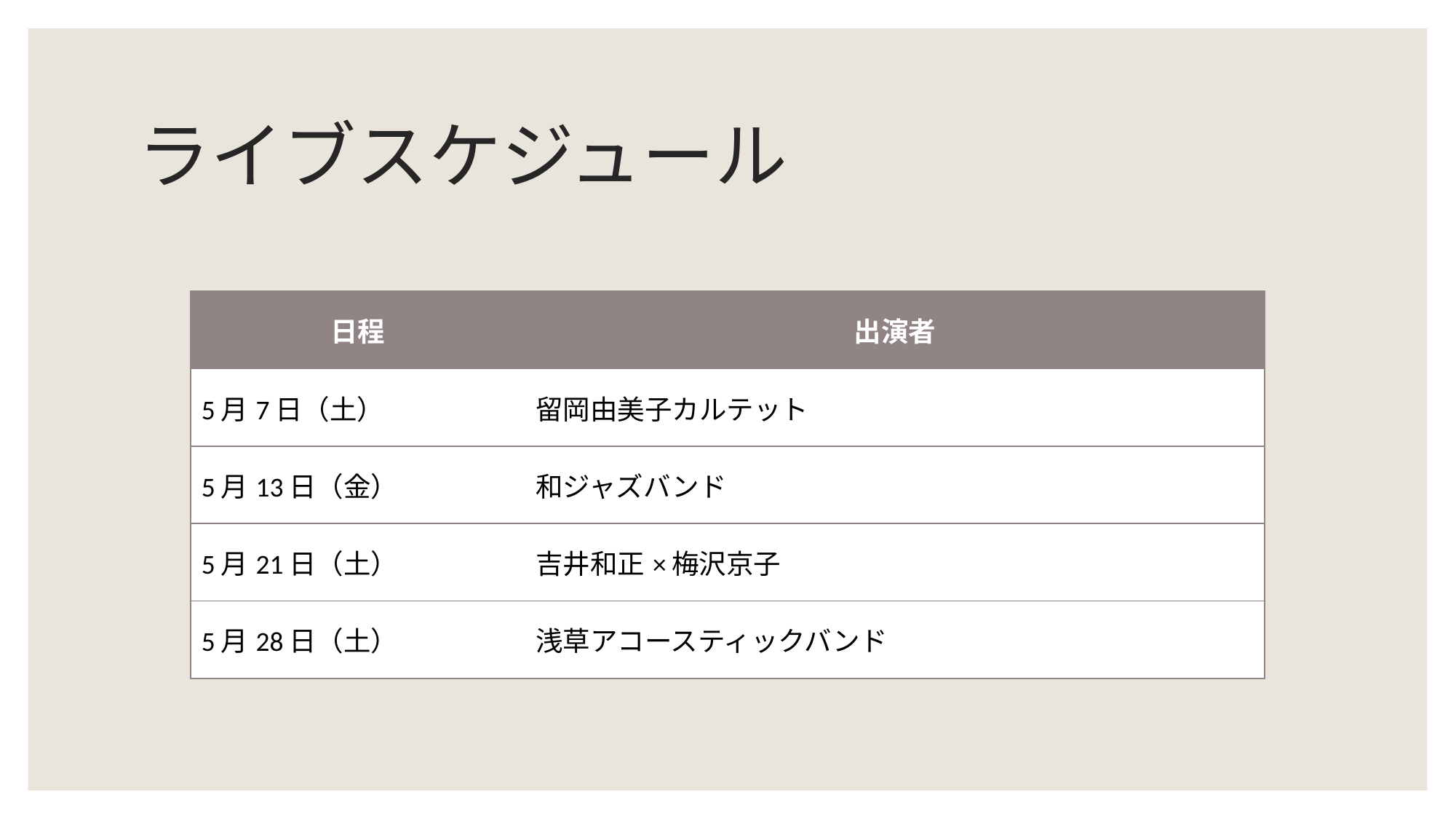

# ライブスケジュール
| 日程 | 出演者 |
| --- | --- |
| 5月7日（土） | 留岡由美子カルテット |
| 5月13日（金） | 和ジャズバンド |
| 5月21日（土） | 吉井和正×梅沢京子 |
| 5月28日（土） | 浅草アコースティックバンド |